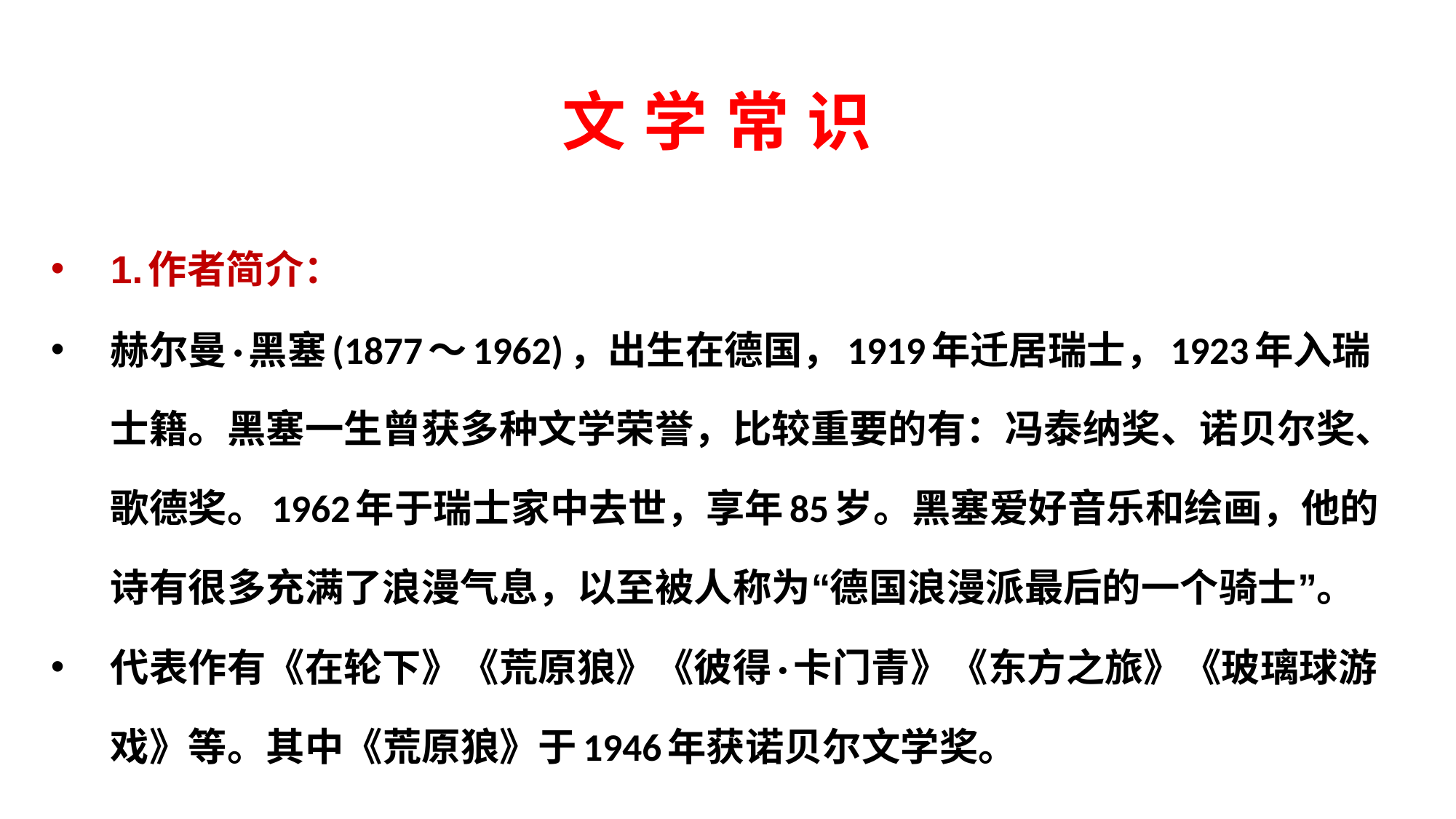

# 文 学 常 识
1.作者简介：
赫尔曼·黑塞(1877～1962)，出生在德国，1919年迁居瑞士，1923年入瑞士籍。黑塞一生曾获多种文学荣誉，比较重要的有：冯泰纳奖、诺贝尔奖、歌德奖。1962年于瑞士家中去世，享年85岁。黑塞爱好音乐和绘画，他的诗有很多充满了浪漫气息，以至被人称为“德国浪漫派最后的一个骑士”。
代表作有《在轮下》《荒原狼》《彼得·卡门青》《东方之旅》《玻璃球游戏》等。其中《荒原狼》于1946年获诺贝尔文学奖。